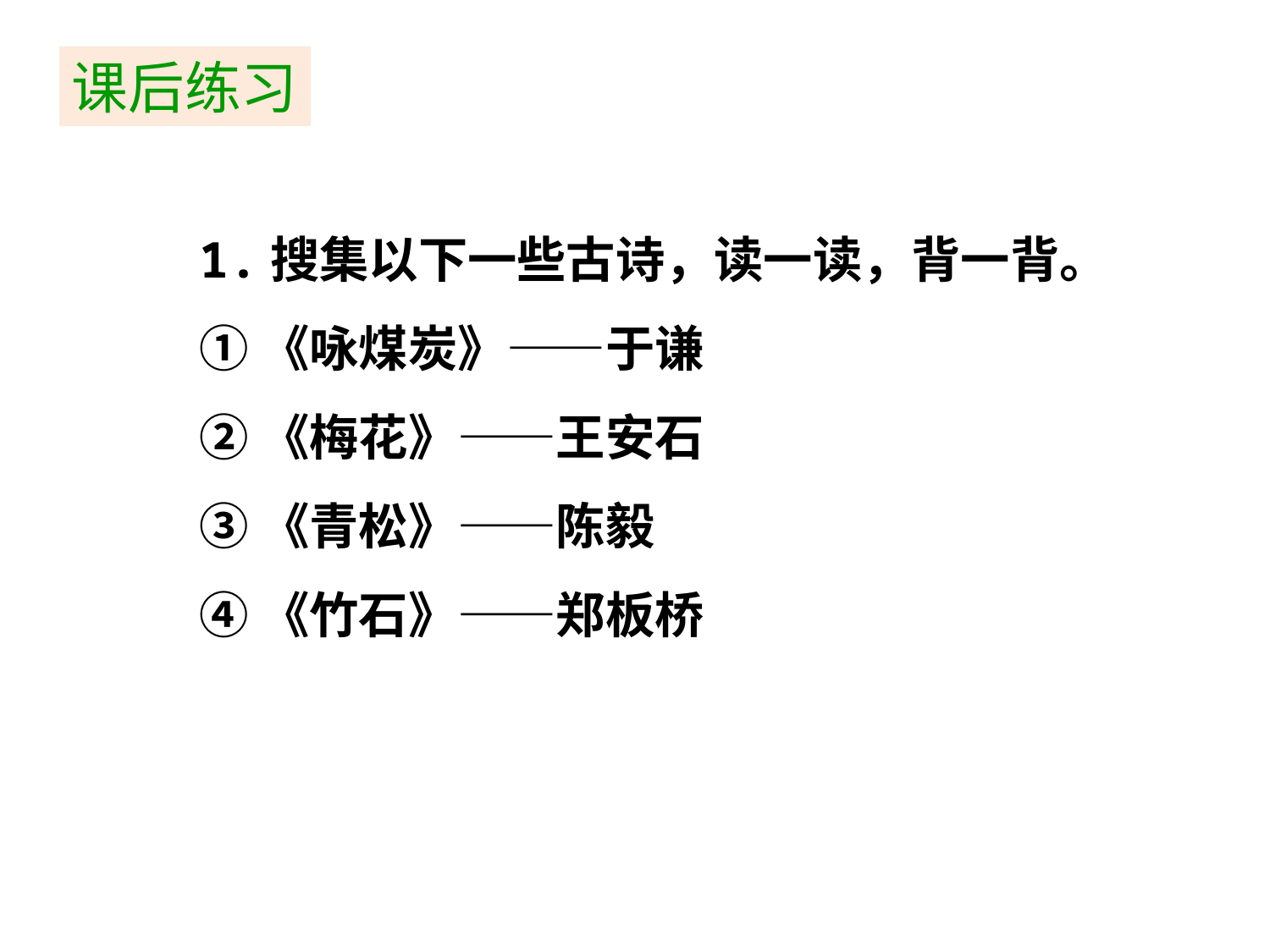

课后练习
1.搜集以下一些古诗，读一读，背一背。
①《咏煤炭》——于谦
②《梅花》——王安石
③《青松》——陈毅
④《竹石》——郑板桥